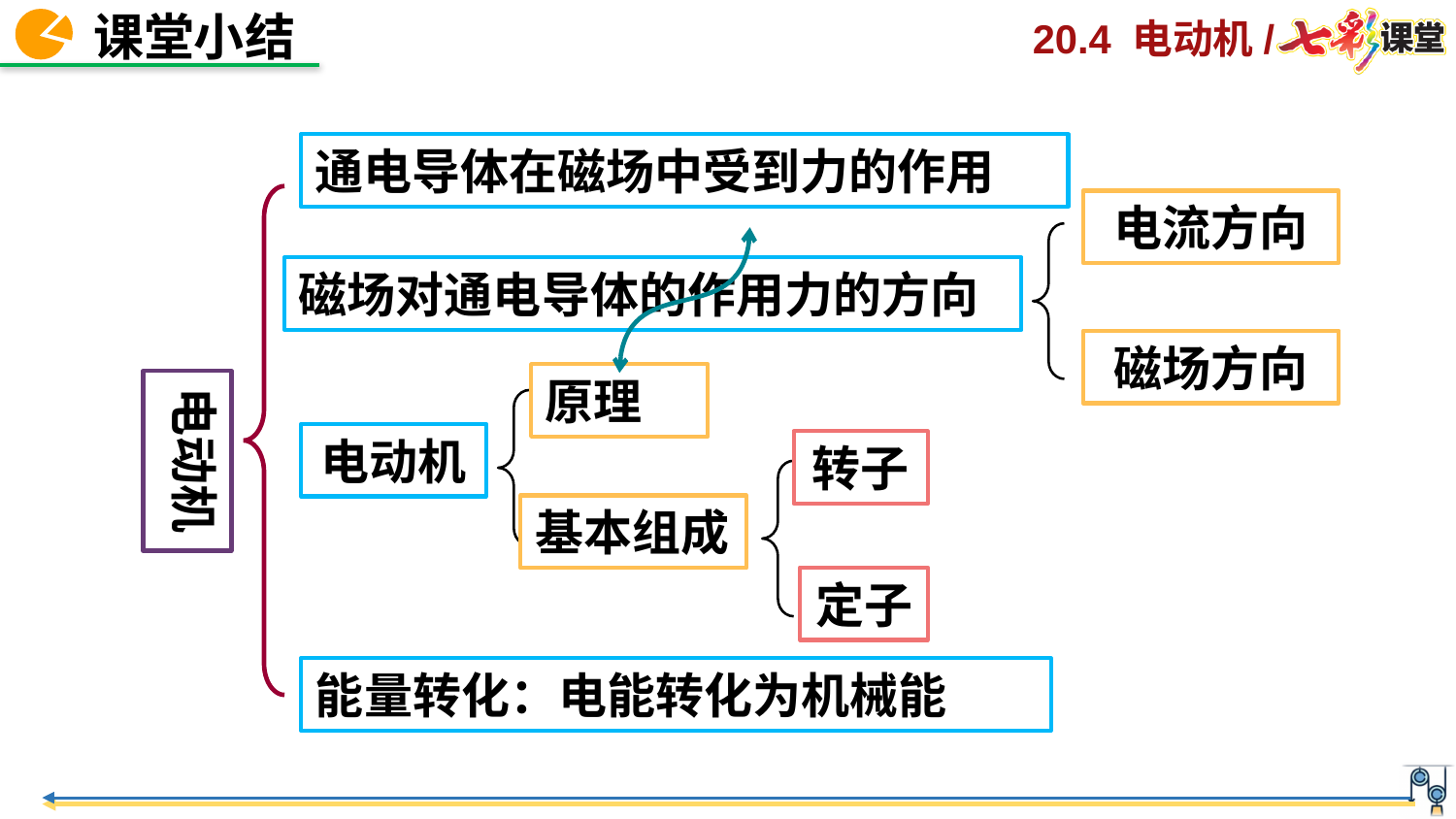

通电导体在磁场中受到力的作用

电流方向

磁场对通电导体的作用力的方向
磁场方向
原理
电动机

电动机
转子

基本组成
定子
能量转化：电能转化为机械能